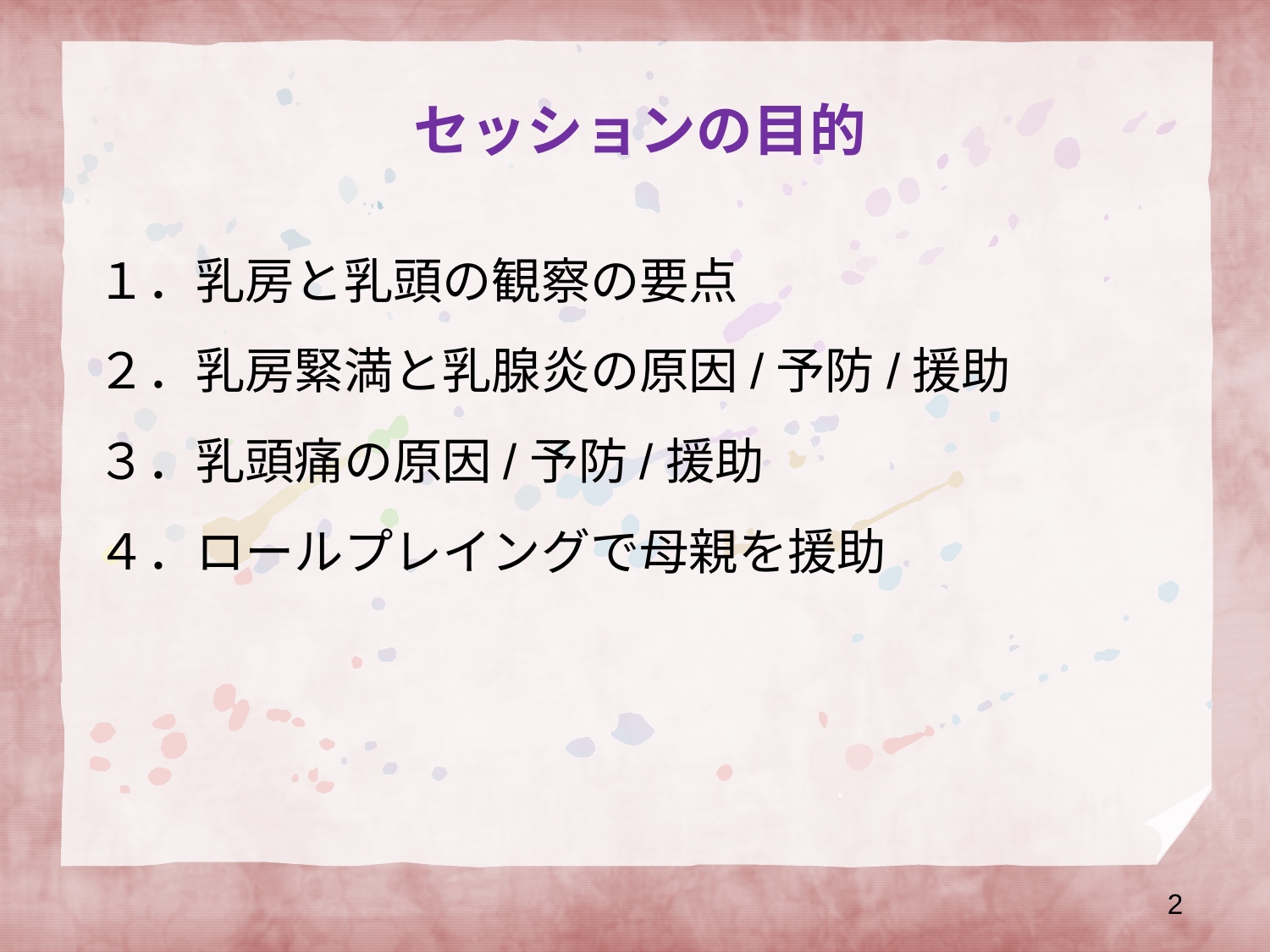

# セッションの目的
１．乳房と乳頭の観察の要点
２．乳房緊満と乳腺炎の原因/予防/援助
３．乳頭痛の原因/予防/援助
４．ロールプレイングで母親を援助

2